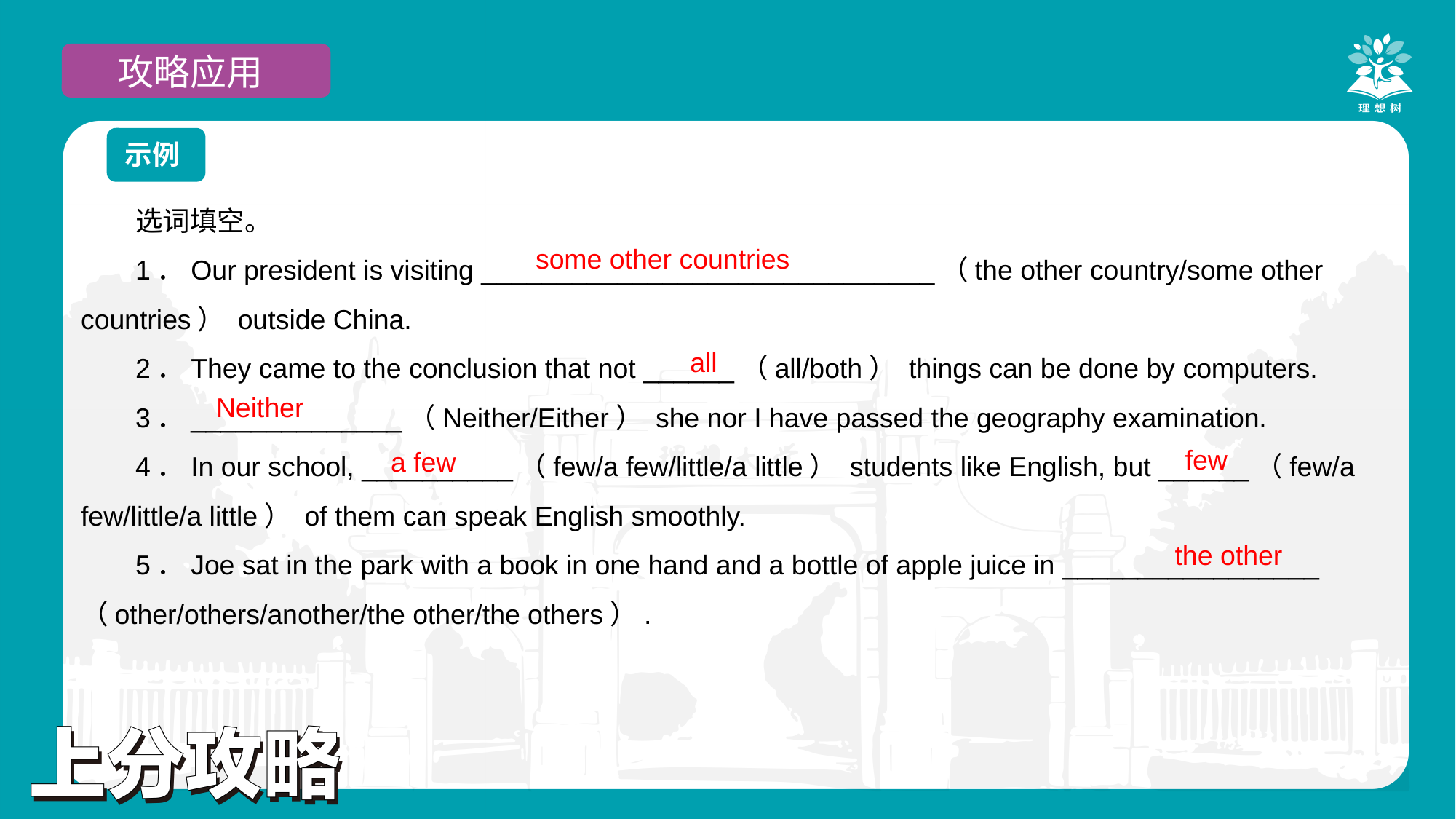

攻略应用

示例
选词填空。
1．Our president is visiting ______________________________（the other country/some other countries） outside China.
2．They came to the conclusion that not ______（all/both） things can be done by computers.
3．______________（Neither/Either） she nor I have passed the geography examination.
4．In our school, __________（few/a few/little/a little） students like English, but ______（few/a few/little/a little） of them can speak English smoothly.
5．Joe sat in the park with a book in one hand and a bottle of apple juice in _________________ （other/others/another/the other/the others）.
some other countries
all
Neither
few
a few
the other